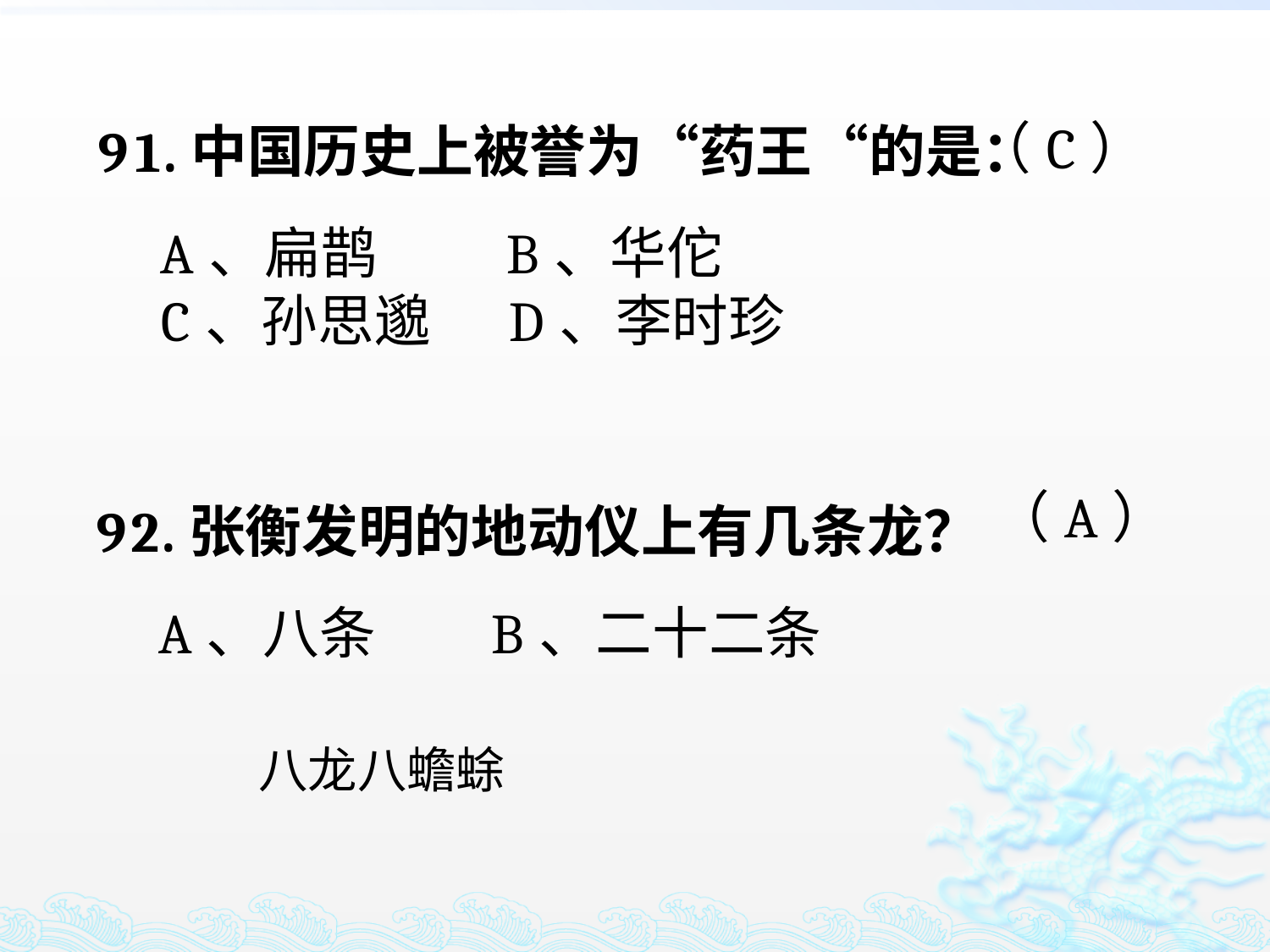

91.中国历史上被誉为“药王“的是：
     A、扁鹊         B、华佗
     C、孙思邈     D、李时珍
（C）
92.张衡发明的地动仪上有几条龙？
     A、八条        B、二十二条
（A）
八龙八蟾蜍